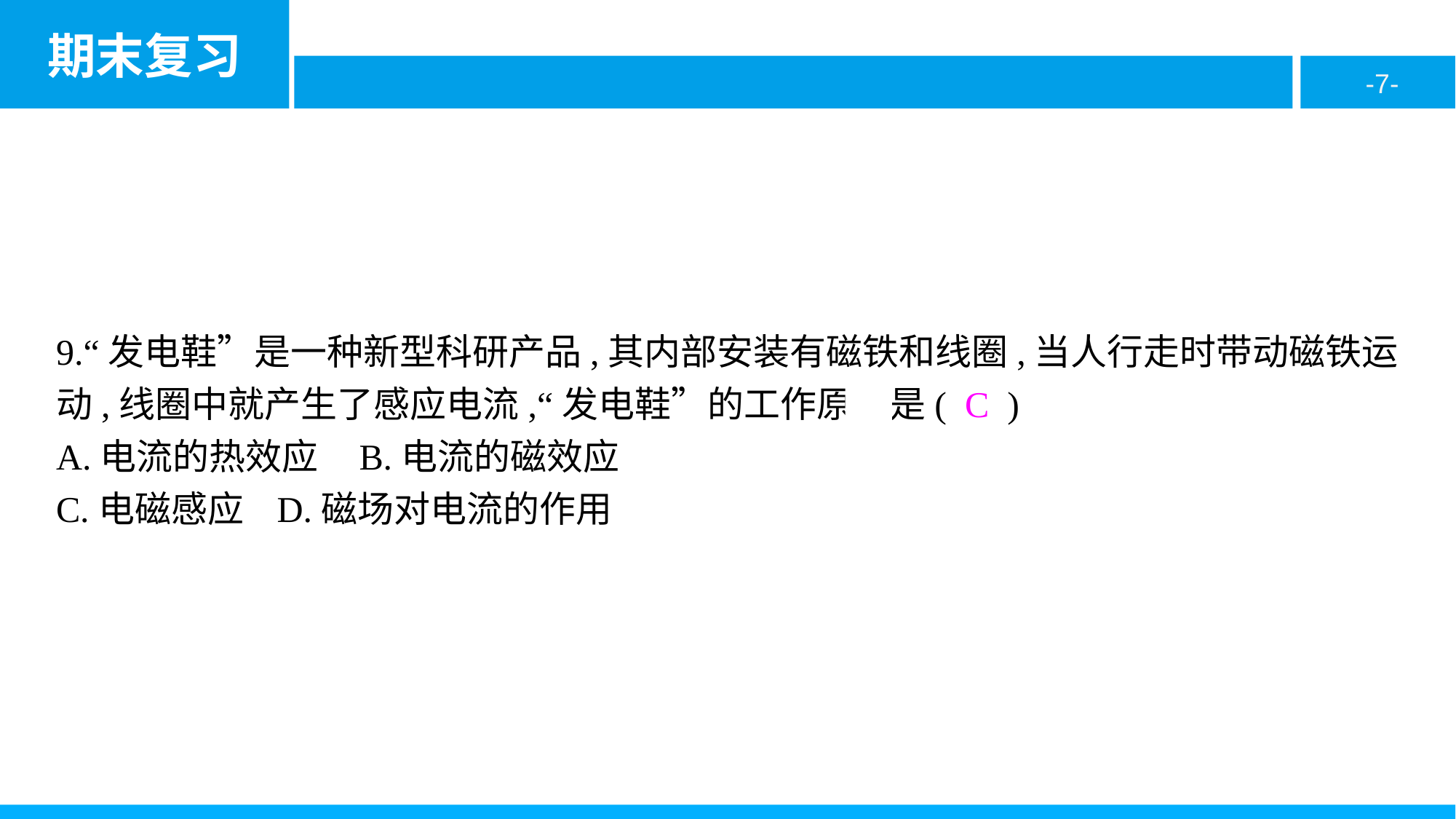

9.“发电鞋”是一种新型科研产品,其内部安装有磁铁和线圈,当人行走时带动磁铁运动,线圈中就产生了感应电流,“发电鞋”的工作原理是(  C  )
A.电流的热效应	B.电流的磁效应
C.电磁感应	D.磁场对电流的作用